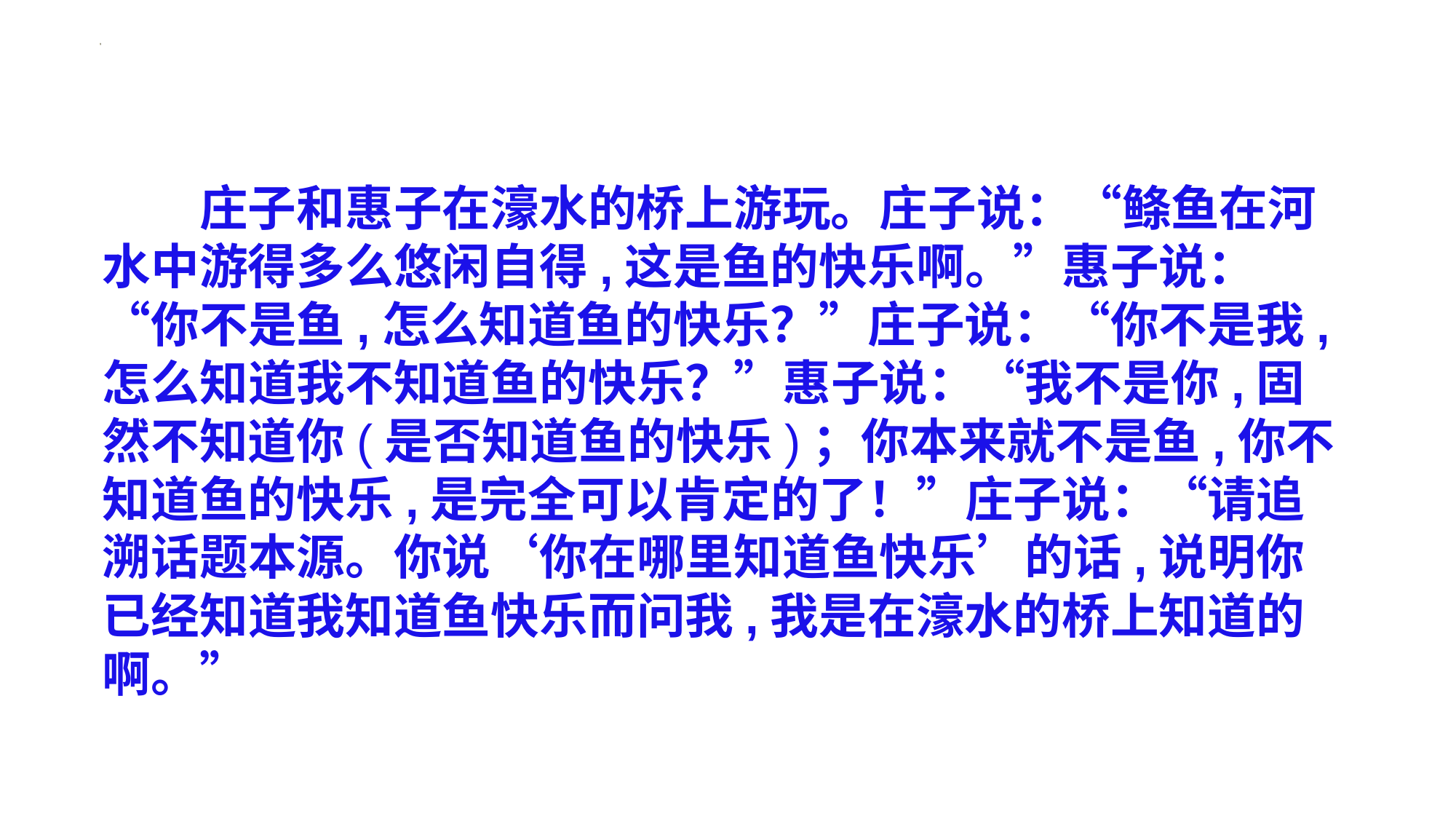

庄子和惠子在濠水的桥上游玩。庄子说：“鲦鱼在河水中游得多么悠闲自得,这是鱼的快乐啊。”惠子说：“你不是鱼,怎么知道鱼的快乐？”庄子说：“你不是我,怎么知道我不知道鱼的快乐？”惠子说：“我不是你,固然不知道你(是否知道鱼的快乐)；你本来就不是鱼,你不知道鱼的快乐,是完全可以肯定的了！”庄子说：“请追溯话题本源。你说‘你在哪里知道鱼快乐’的话,说明你已经知道我知道鱼快乐而问我,我是在濠水的桥上知道的啊。”